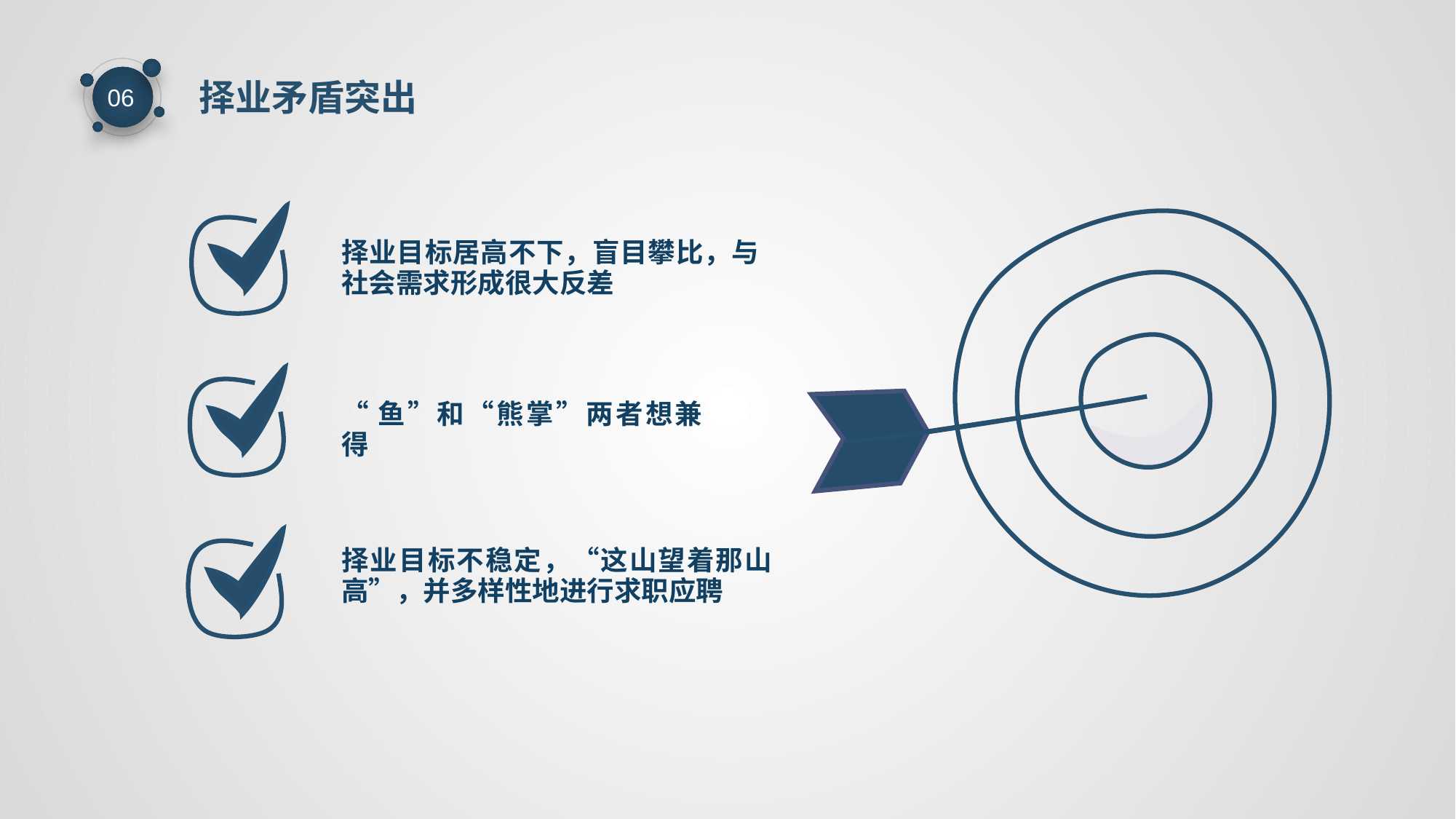

择业矛盾突出
06

择业目标居高不下，盲目攀比，与社会需求形成很大反差

“鱼”和“熊掌”两者想兼得

择业目标不稳定，“这山望着那山高”，并多样性地进行求职应聘